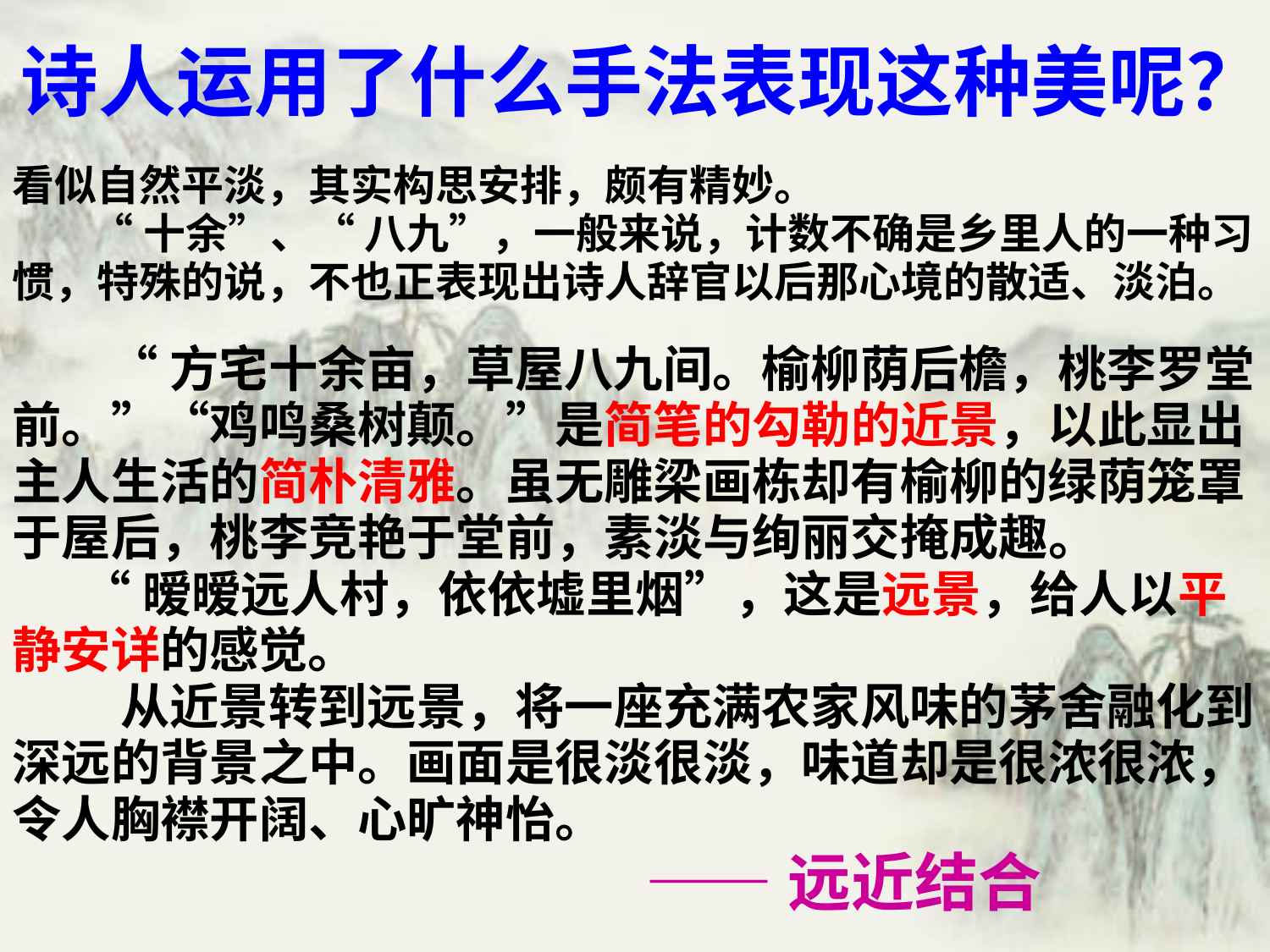

# 诗人运用了什么手法表现这种美呢？
看似自然平淡，其实构思安排，颇有精妙。
       “十余”、“ 八九”，一般来说，计数不确是乡里人的一种习惯，特殊的说，不也正表现出诗人辞官以后那心境的散适、淡泊。
       “方宅十余亩，草屋八九间。榆柳荫后檐，桃李罗堂前。”“鸡鸣桑树颠。”是简笔的勾勒的近景，以此显出主人生活的简朴清雅。虽无雕梁画栋却有榆柳的绿荫笼罩于屋后，桃李竞艳于堂前，素淡与绚丽交掩成趣。
     “暧暧远人村，依依墟里烟”，这是远景，给人以平静安详的感觉。
       从近景转到远景，将一座充满农家风味的茅舍融化到深远的背景之中。画面是很淡很淡，味道却是很浓很浓，令人胸襟开阔、心旷神怡。
                                            ——远近结合